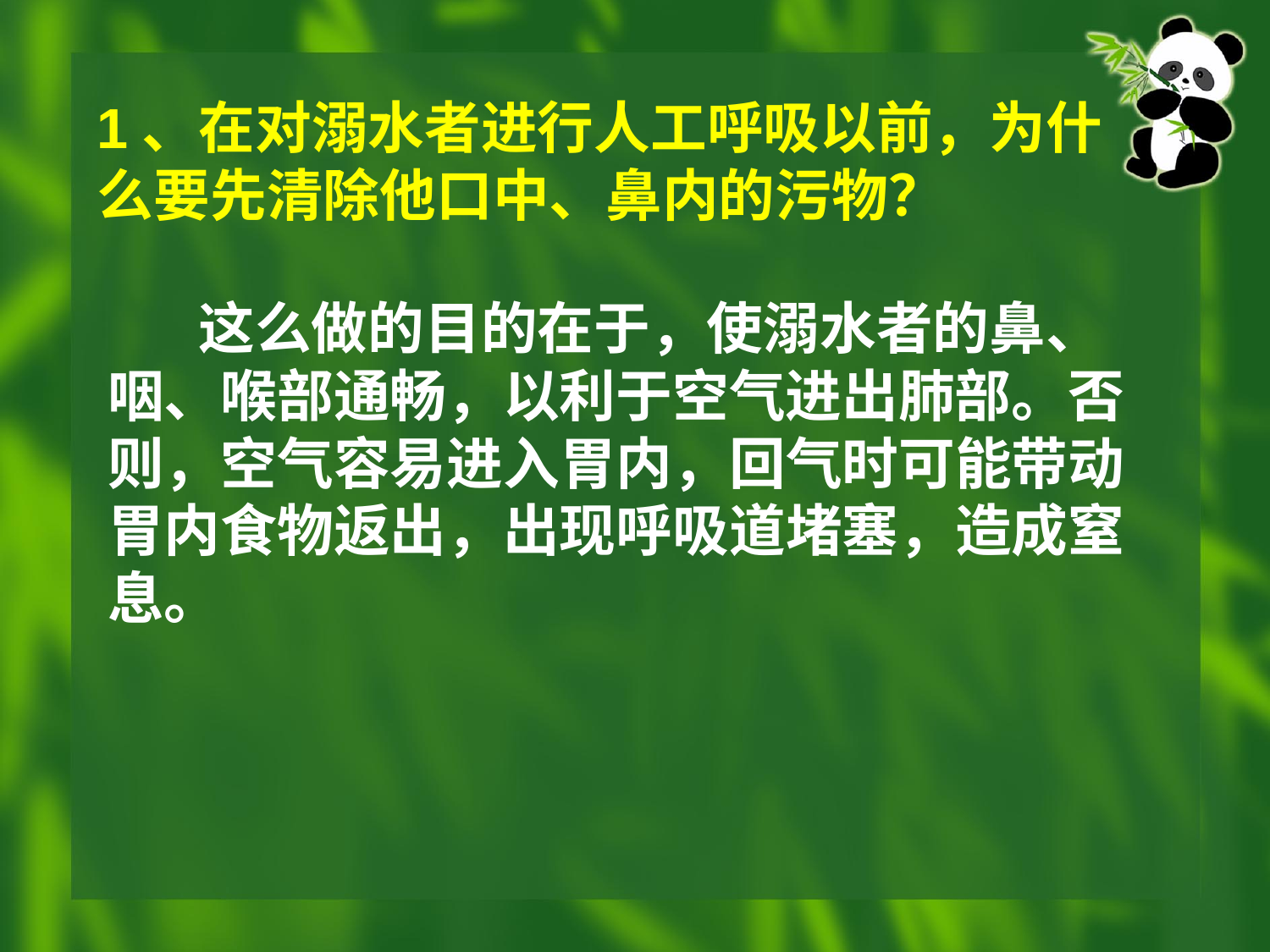

1、在对溺水者进行人工呼吸以前，为什么要先清除他口中、鼻内的污物？
      这么做的目的在于，使溺水者的鼻、咽、喉部通畅，以利于空气进出肺部。否则，空气容易进入胃内，回气时可能带动胃内食物返出，出现呼吸道堵塞，造成窒息。